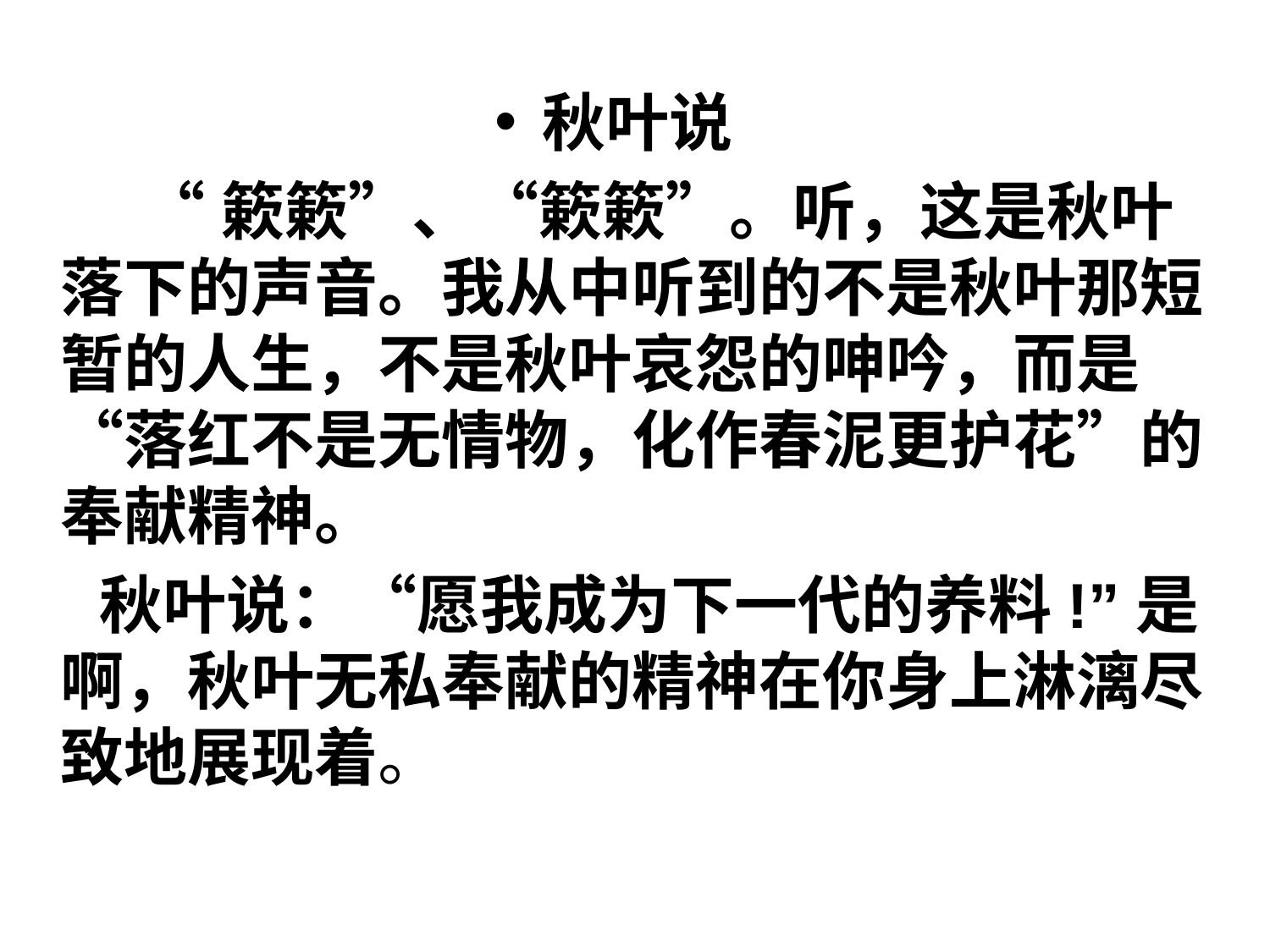

秋叶说
         “簌簌”、“簌簌”。听，这是秋叶落下的声音。我从中听到的不是秋叶那短暂的人生，不是秋叶哀怨的呻吟，而是“落红不是无情物，化作春泥更护花”的奉献精神。
     秋叶说：“愿我成为下一代的养料!”是啊，秋叶无私奉献的精神在你身上淋漓尽致地展现着。